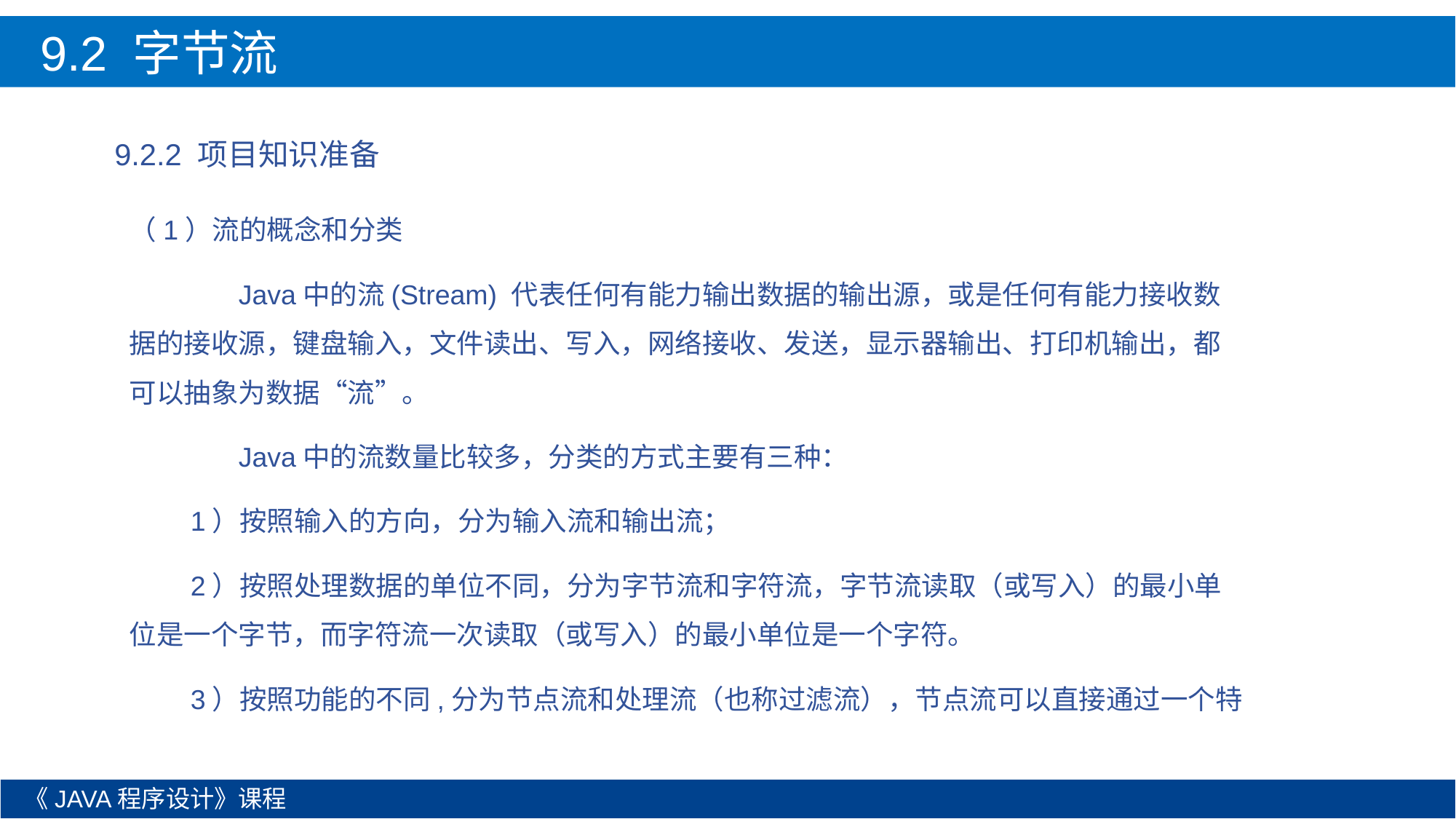

9.2 字节流
9.2.2 项目知识准备
（1）流的概念和分类
	Java中的流(Stream) 代表任何有能力输出数据的输出源，或是任何有能力接收数据的接收源，键盘输入，文件读出、写入，网络接收、发送，显示器输出、打印机输出，都可以抽象为数据“流”。
	Java中的流数量比较多，分类的方式主要有三种：
　　1）按照输入的方向，分为输入流和输出流；
　　2）按照处理数据的单位不同，分为字节流和字符流，字节流读取（或写入）的最小单位是一个字节，而字符流一次读取（或写入）的最小单位是一个字符。
　　3）按照功能的不同,分为节点流和处理流（也称过滤流），节点流可以直接通过一个特
《JAVA程序设计》课程